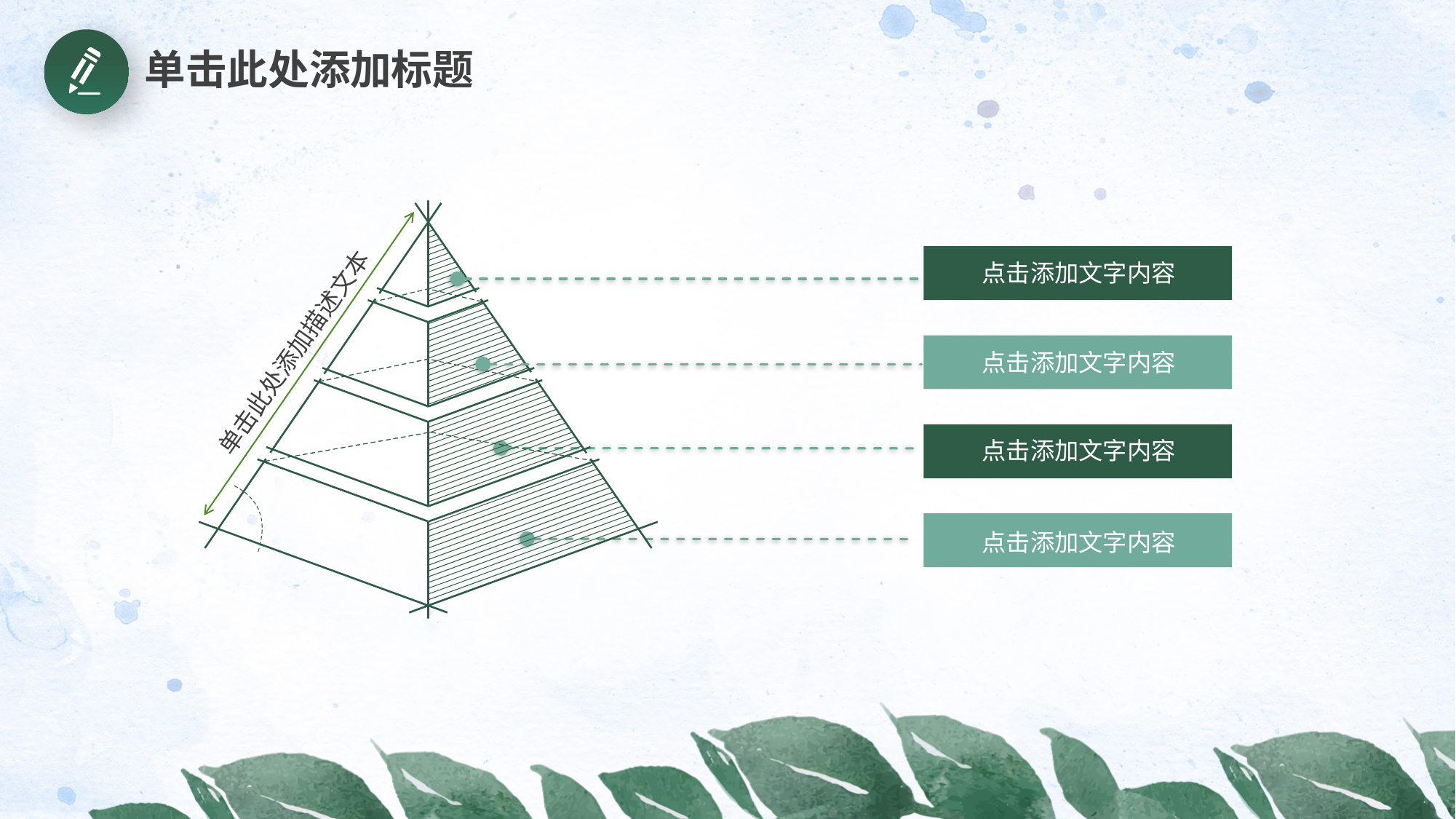

# 单击此处添加标题

点击添加文字内容
单击此处添加描述文本

点击添加文字内容

点击添加文字内容

点击添加文字内容